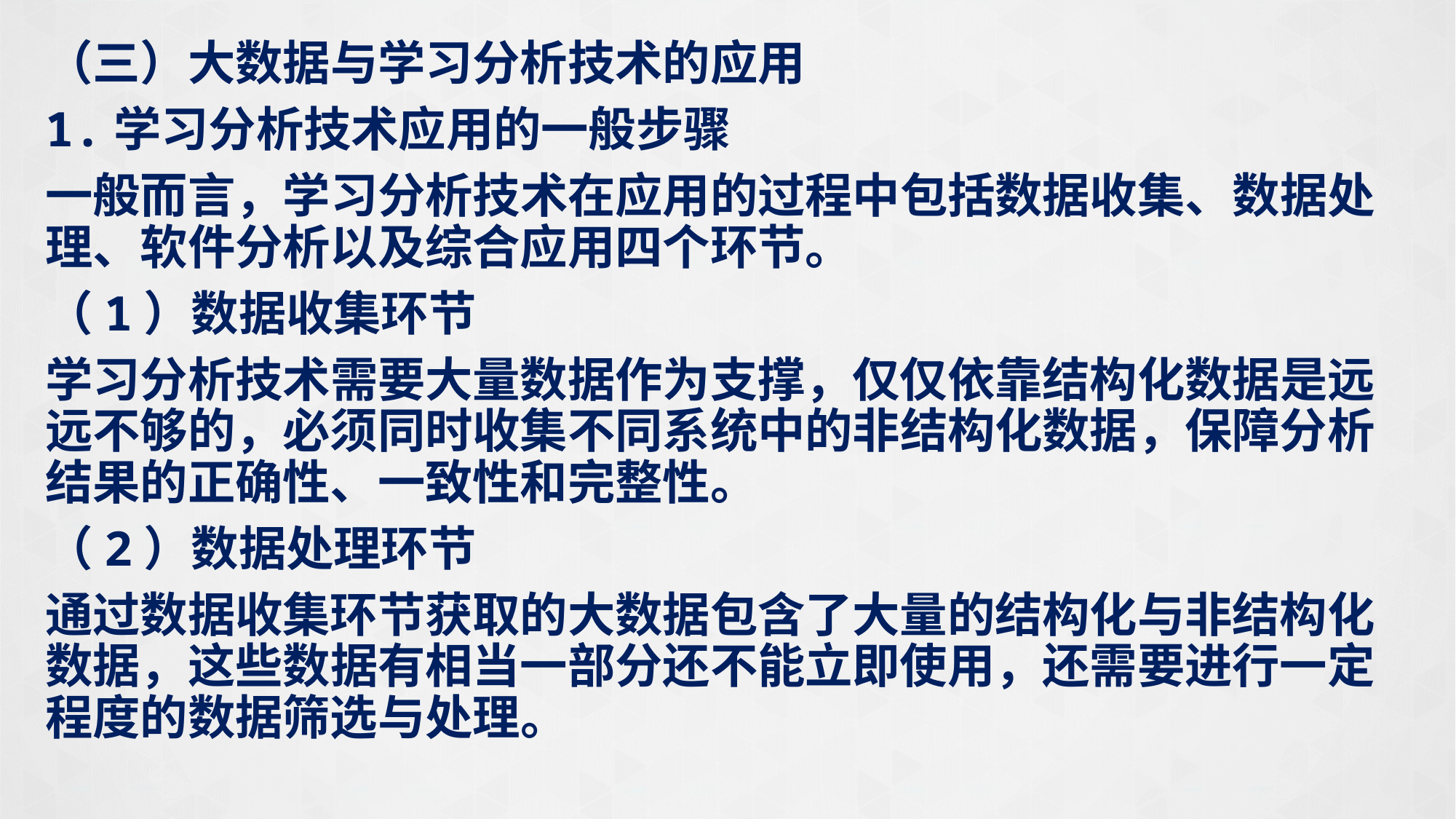

（三）大数据与学习分析技术的应用
1.学习分析技术应用的一般步骤
一般而言，学习分析技术在应用的过程中包括数据收集、数据处理、软件分析以及综合应用四个环节。
（1）数据收集环节
学习分析技术需要大量数据作为支撑，仅仅依靠结构化数据是远远不够的，必须同时收集不同系统中的非结构化数据，保障分析结果的正确性、一致性和完整性。
（2）数据处理环节
通过数据收集环节获取的大数据包含了大量的结构化与非结构化数据，这些数据有相当一部分还不能立即使用，还需要进行一定程度的数据筛选与处理。